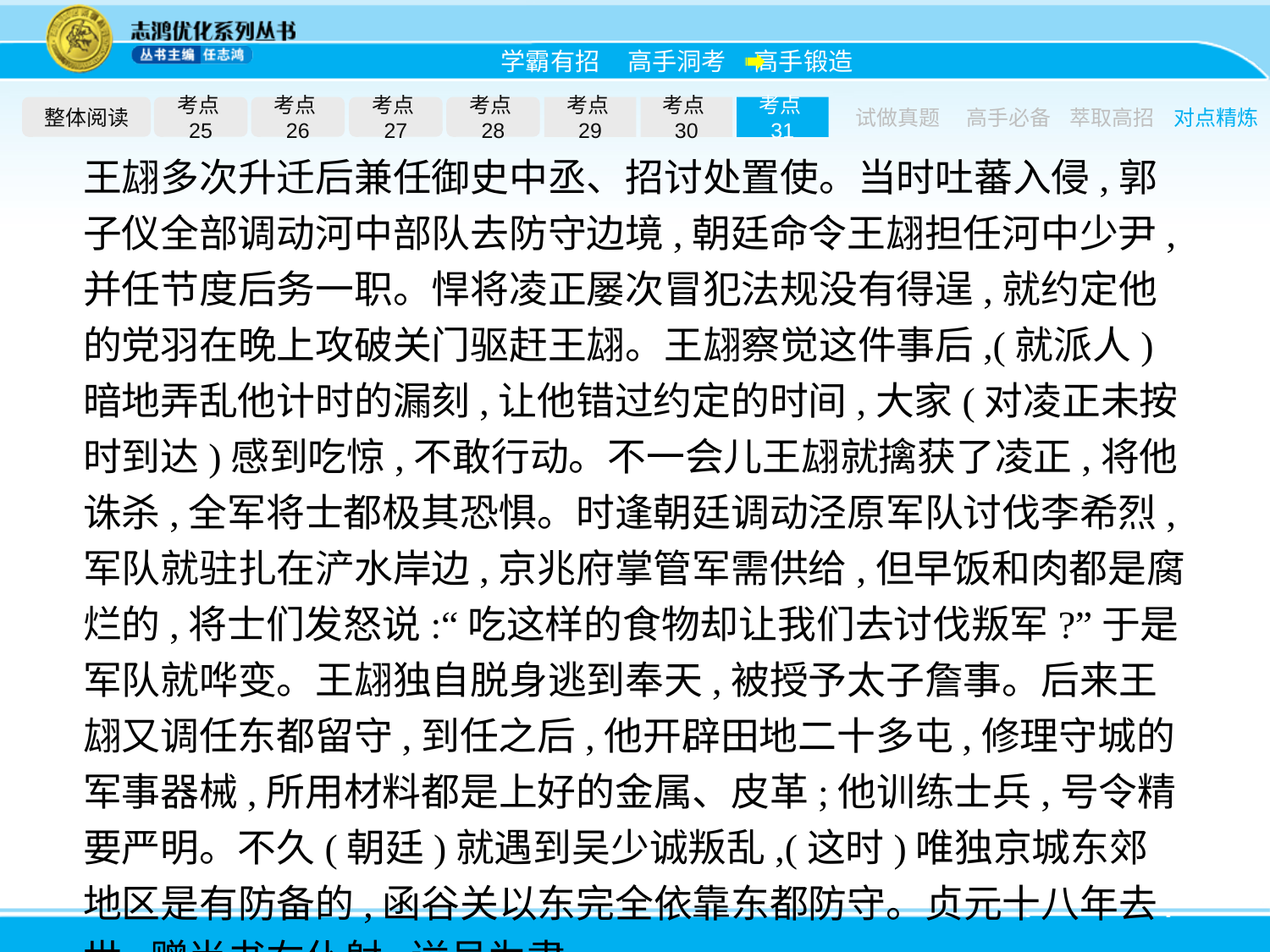

整体阅读
考点25
考点26
考点27
考点28
考点29
考点30
考点31
试做真题
高手必备
萃取高招
对点精炼
王翃多次升迁后兼任御史中丞、招讨处置使。当时吐蕃入侵,郭子仪全部调动河中部队去防守边境,朝廷命令王翃担任河中少尹,并任节度后务一职。悍将凌正屡次冒犯法规没有得逞,就约定他的党羽在晚上攻破关门驱赶王翃。王翃察觉这件事后,(就派人)暗地弄乱他计时的漏刻,让他错过约定的时间,大家(对凌正未按时到达)感到吃惊,不敢行动。不一会儿王翃就擒获了凌正,将他诛杀,全军将士都极其恐惧。时逢朝廷调动泾原军队讨伐李希烈,军队就驻扎在浐水岸边,京兆府掌管军需供给,但早饭和肉都是腐烂的,将士们发怒说:“吃这样的食物却让我们去讨伐叛军?”于是军队就哗变。王翃独自脱身逃到奉天,被授予太子詹事。后来王翃又调任东都留守,到任之后,他开辟田地二十多屯,修理守城的军事器械,所用材料都是上好的金属、皮革;他训练士兵,号令精要严明。不久(朝廷)就遇到吴少诚叛乱,(这时)唯独京城东郊地区是有防备的,函谷关以东完全依靠东都防守。贞元十八年去世,赠尚书右仆射,谥号为肃。